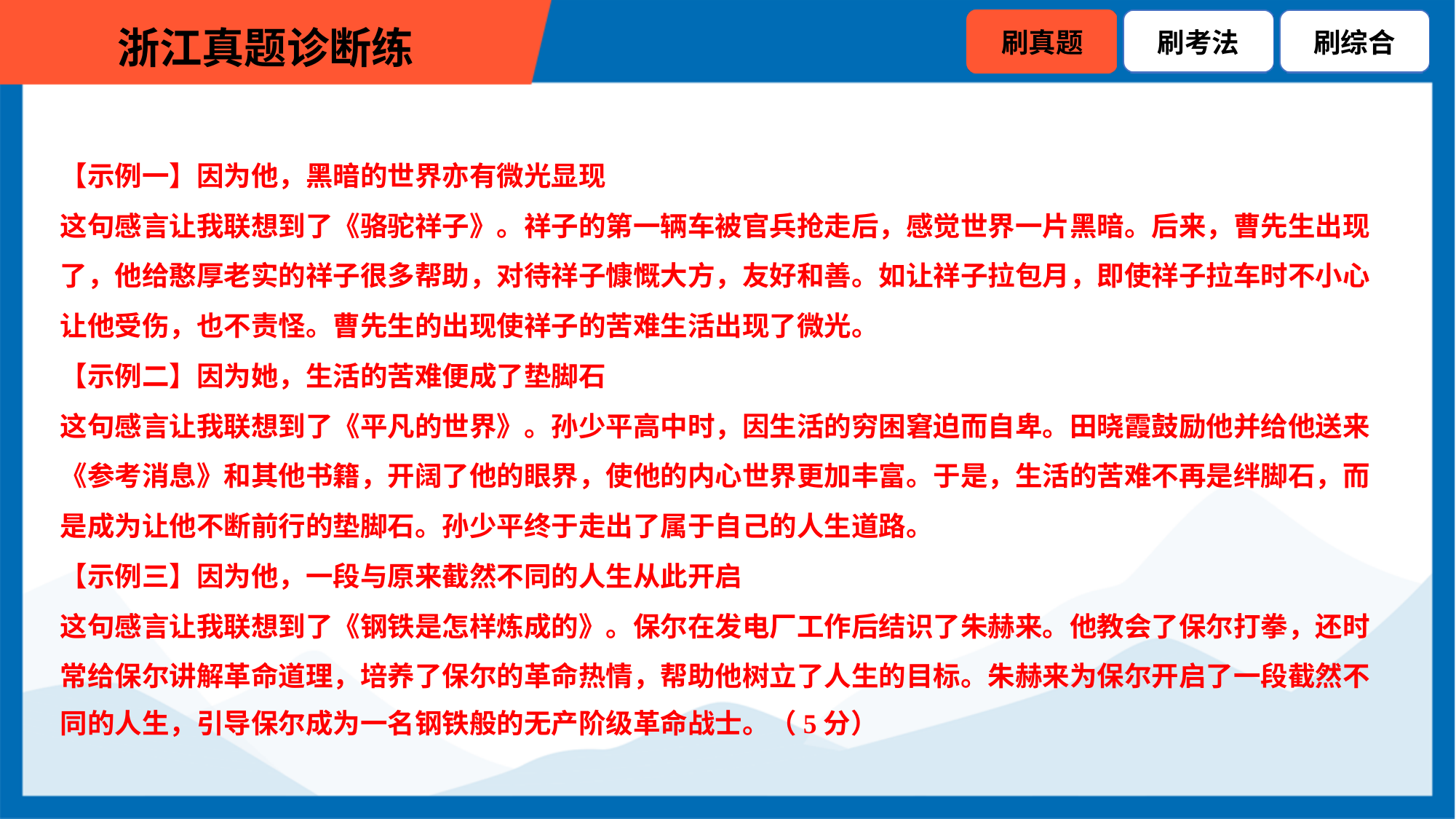

【示例一】因为他，黑暗的世界亦有微光显现
这句感言让我联想到了《骆驼祥子》。祥子的第一辆车被官兵抢走后，感觉世界一片黑暗。后来，曹先生出现
了，他给憨厚老实的祥子很多帮助，对待祥子慷慨大方，友好和善。如让祥子拉包月，即使祥子拉车时不小心
让他受伤，也不责怪。曹先生的出现使祥子的苦难生活出现了微光。
【示例二】因为她，生活的苦难便成了垫脚石
这句感言让我联想到了《平凡的世界》。孙少平高中时，因生活的穷困窘迫而自卑。田晓霞鼓励他并给他送来
《参考消息》和其他书籍，开阔了他的眼界，使他的内心世界更加丰富。于是，生活的苦难不再是绊脚石，而
是成为让他不断前行的垫脚石。孙少平终于走出了属于自己的人生道路。
【示例三】因为他，一段与原来截然不同的人生从此开启
这句感言让我联想到了《钢铁是怎样炼成的》。保尔在发电厂工作后结识了朱赫来。他教会了保尔打拳，还时
常给保尔讲解革命道理，培养了保尔的革命热情，帮助他树立了人生的目标。朱赫来为保尔开启了一段截然不
同的人生，引导保尔成为一名钢铁般的无产阶级革命战士。（5分）